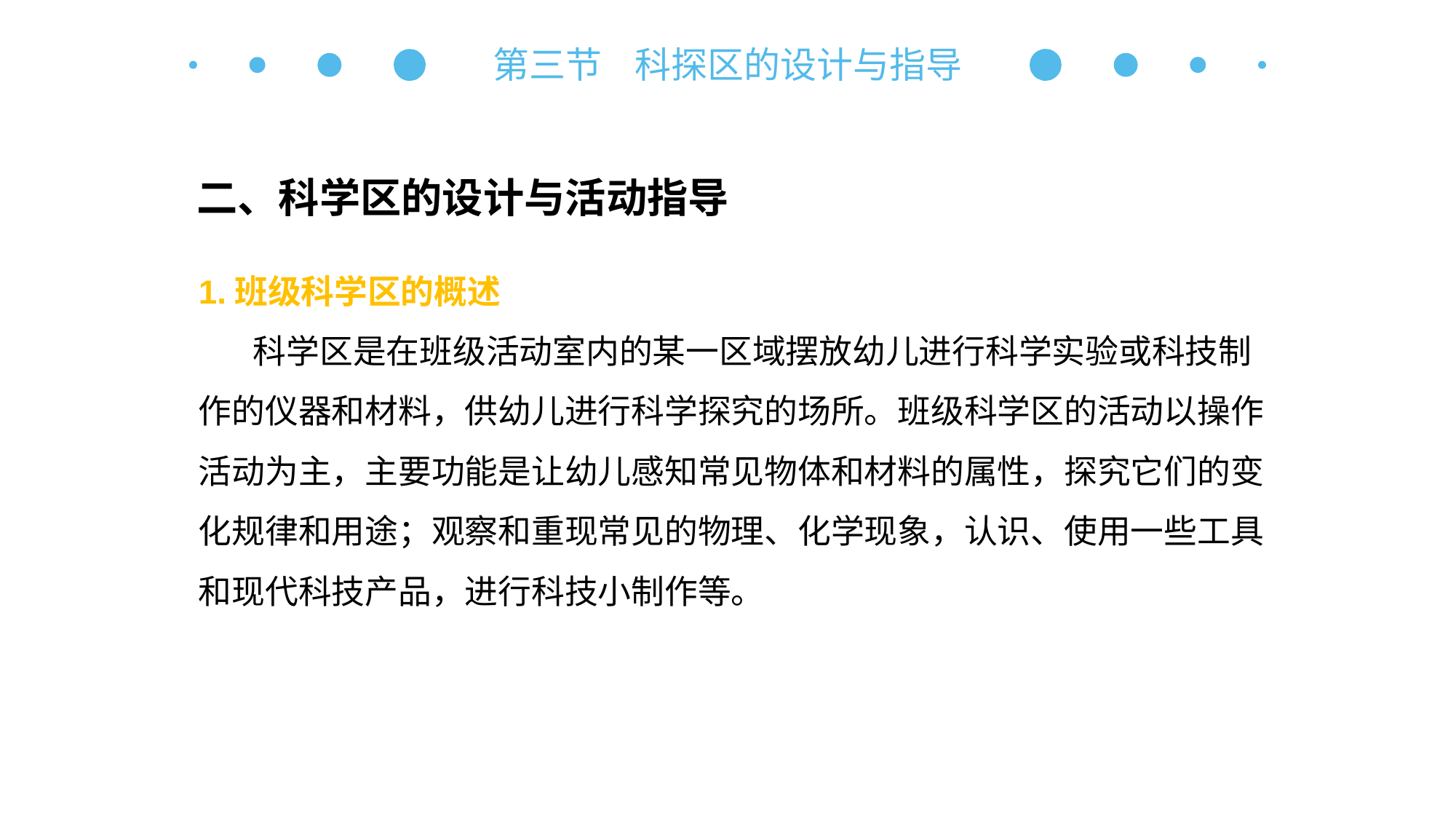

第三节    科探区的设计与指导

二、科学区的设计与活动指导
1.班级科学区的概述
科学区是在班级活动室内的某一区域摆放幼儿进行科学实验或科技制作的仪器和材料，供幼儿进行科学探究的场所。班级科学区的活动以操作活动为主，主要功能是让幼儿感知常见物体和材料的属性，探究它们的变化规律和用途；观察和重现常见的物理、化学现象，认识、使用一些工具和现代科技产品，进行科技小制作等。